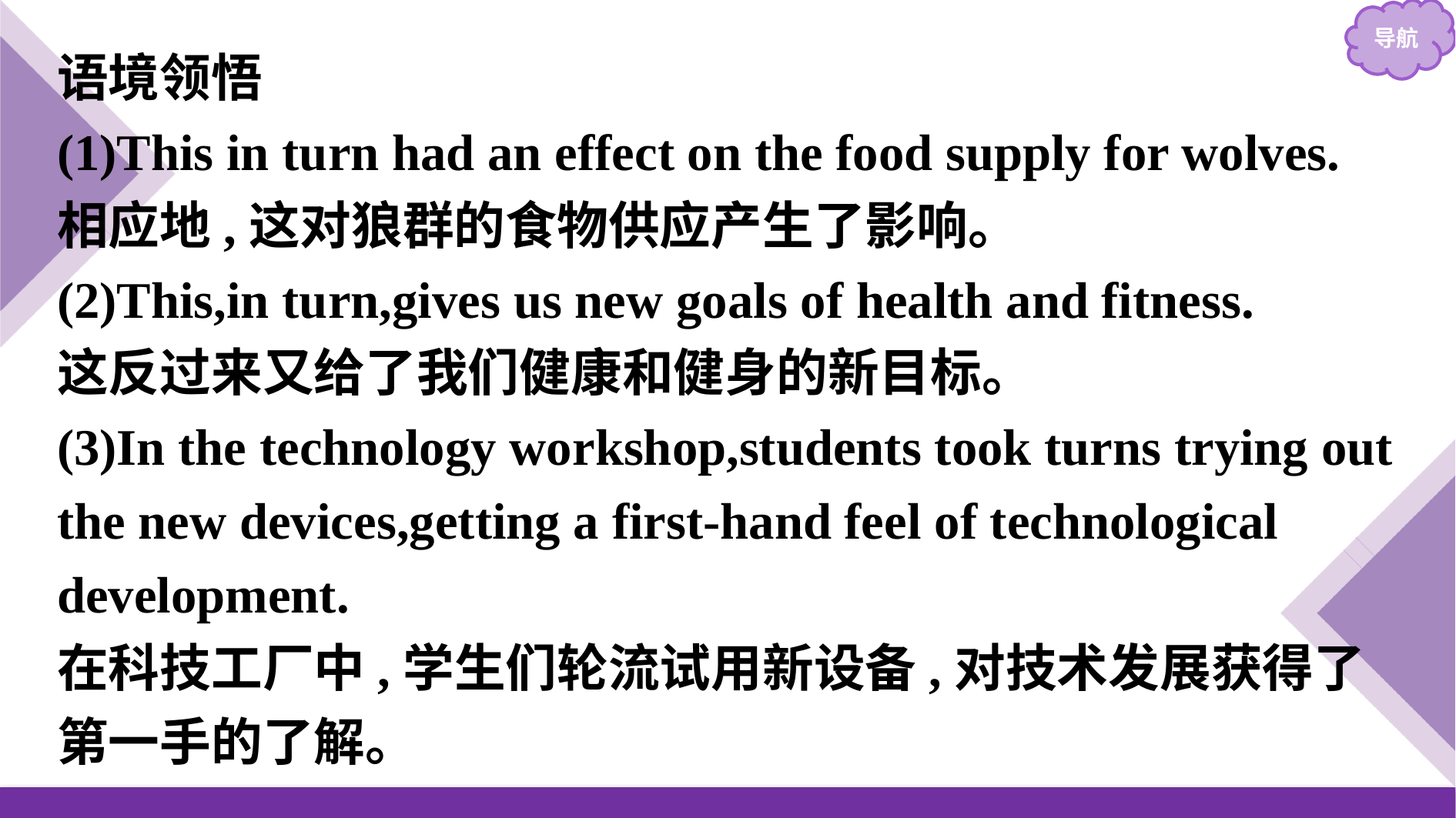

语境领悟
(1)This in turn had an effect on the food supply for wolves.
相应地,这对狼群的食物供应产生了影响。
(2)This,in turn,gives us new goals of health and fitness.
这反过来又给了我们健康和健身的新目标。
(3)In the technology workshop,students took turns trying out the new devices,getting a first-hand feel of technological development.
在科技工厂中,学生们轮流试用新设备,对技术发展获得了第一手的了解。